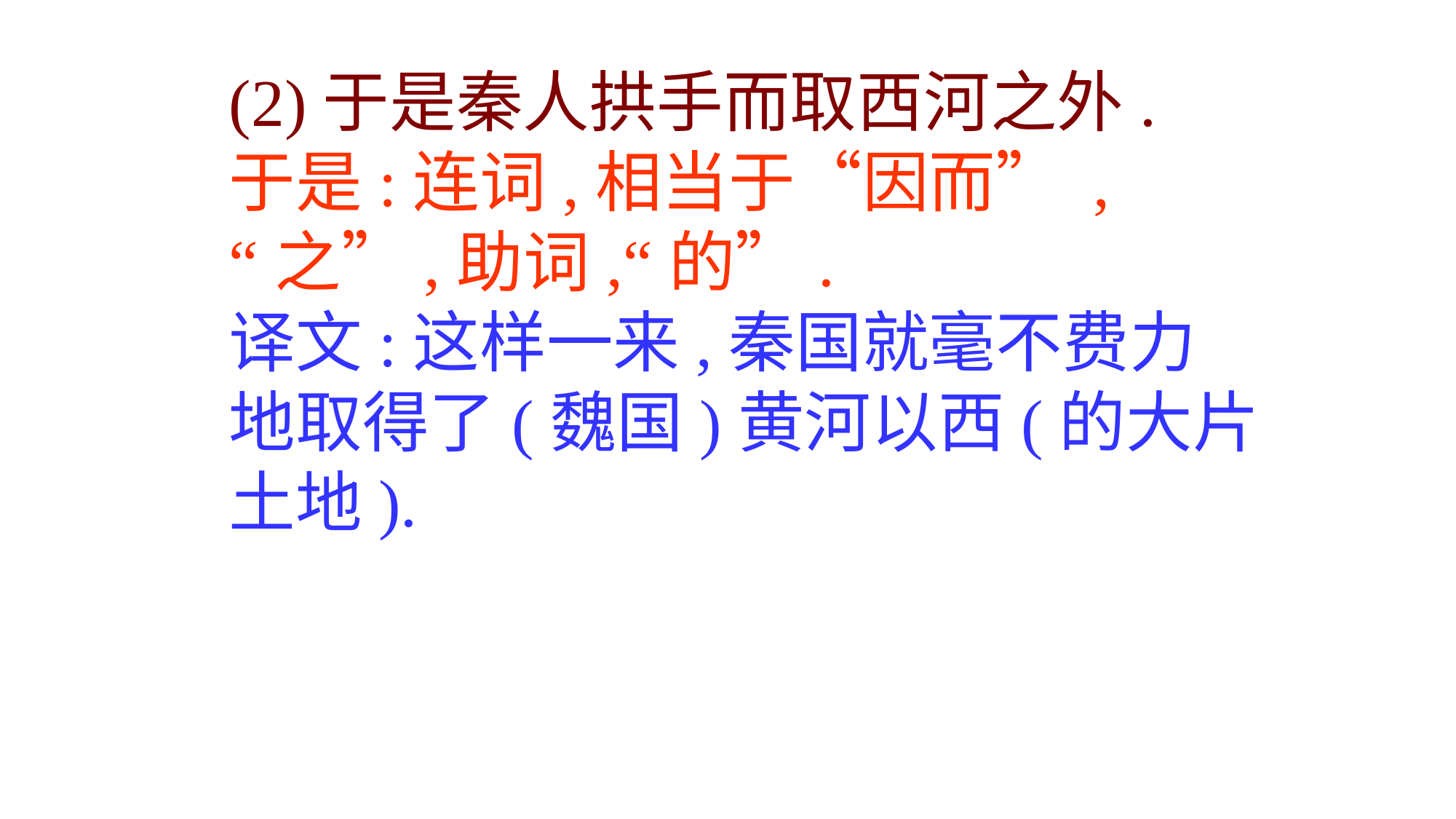

(2)于是秦人拱手而取西河之外.
于是:连词,相当于“因而” , “之”,助词,“的”.
译文:这样一来,秦国就毫不费力地取得了(魏国)黄河以西(的大片土地).